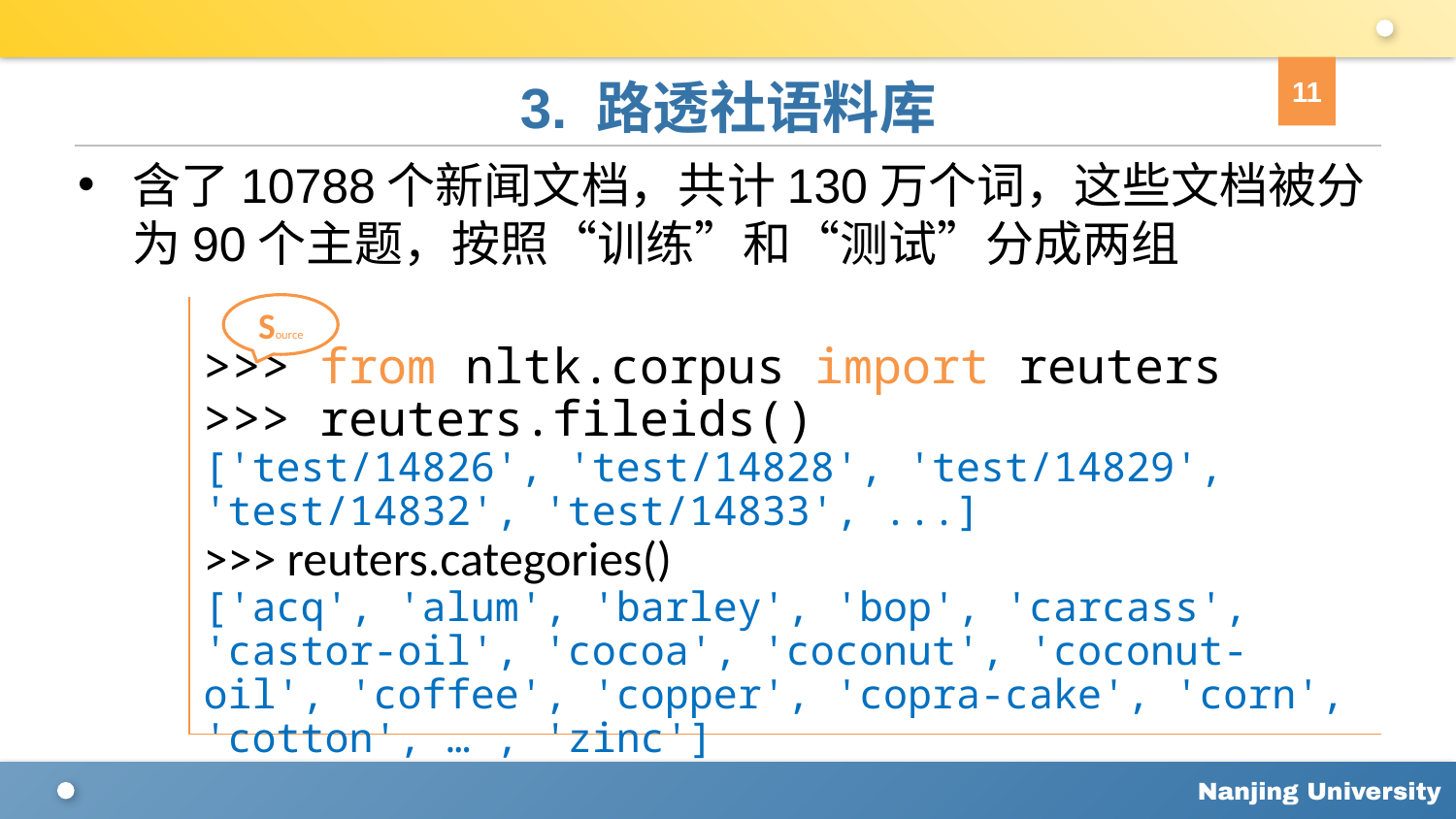

11
# 3. 路透社语料库
含了10788个新闻文档，共计130万个词，这些文档被分为90个主题，按照“训练”和“测试”分成两组
Source

>>> from nltk.corpus import reuters
>>> reuters.fileids()
['test/14826', 'test/14828', 'test/14829', 'test/14832', 'test/14833', ...]
>>> reuters.categories()
['acq', 'alum', 'barley', 'bop', 'carcass', 'castor-oil', 'cocoa', 'coconut', 'coconut-oil', 'coffee', 'copper', 'copra-cake', 'corn', 'cotton', … , 'zinc']